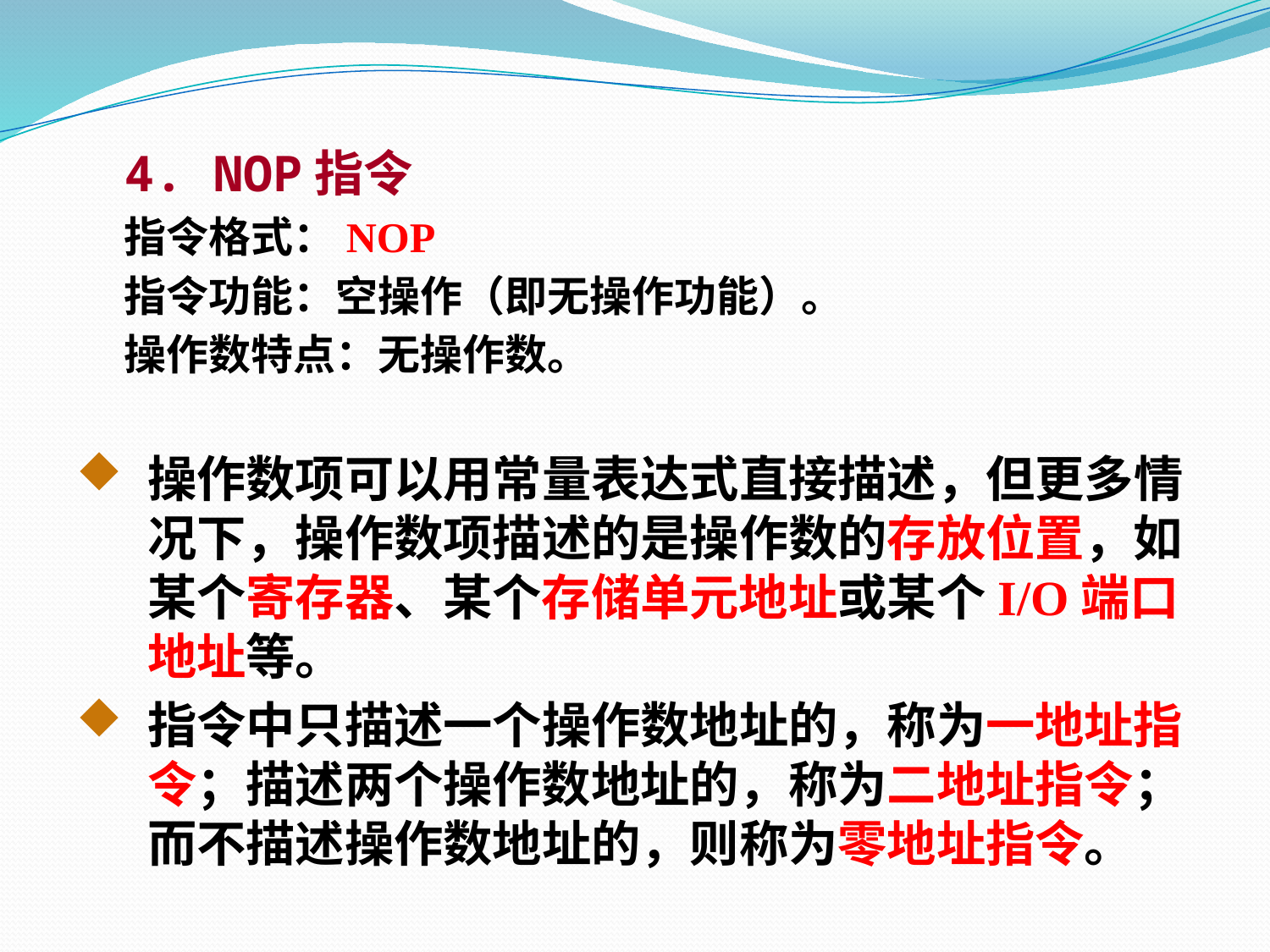

4. NOP指令
    指令格式：NOP
    指令功能：空操作（即无操作功能）。
    操作数特点：无操作数。

操作数项可以用常量表达式直接描述，但更多情况下，操作数项描述的是操作数的存放位置，如某个寄存器、某个存储单元地址或某个I/O端口地址等。
指令中只描述一个操作数地址的，称为一地址指令；描述两个操作数地址的，称为二地址指令；而不描述操作数地址的，则称为零地址指令。